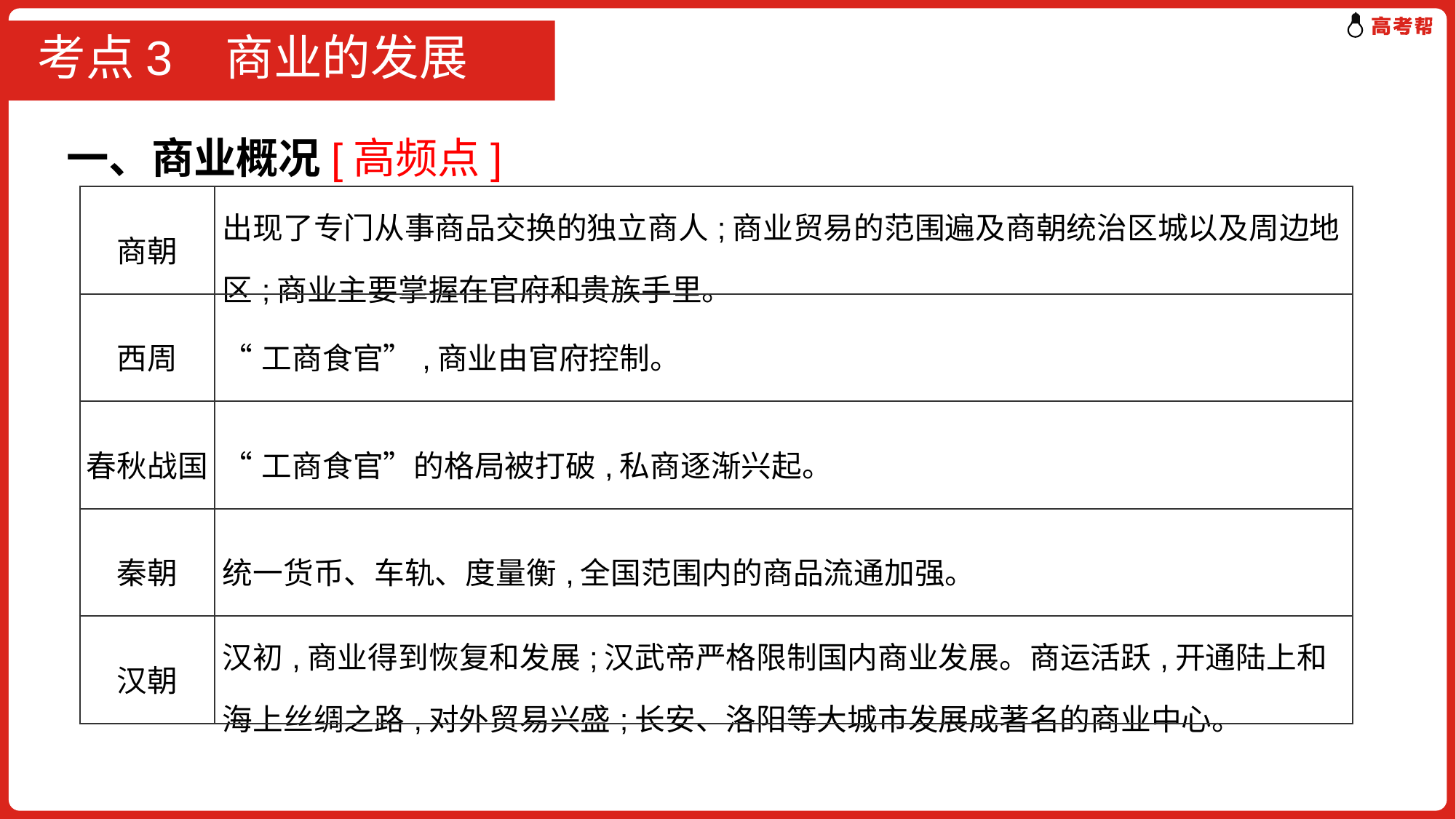

# 考点3   商业的发展
一、商业概况[高频点]
| 商朝 | 出现了专门从事商品交换的独立商人;商业贸易的范围遍及商朝统治区城以及周边地区;商业主要掌握在官府和贵族手里。 |
| --- | --- |
| 西周 | “工商食官”,商业由官府控制。 |
| 春秋战国 | “工商食官”的格局被打破,私商逐渐兴起。 |
| 秦朝 | 统一货币、车轨、度量衡,全国范围内的商品流通加强。 |
| 汉朝 | 汉初,商业得到恢复和发展;汉武帝严格限制国内商业发展。商运活跃,开通陆上和海上丝绸之路,对外贸易兴盛;长安、洛阳等大城市发展成著名的商业中心。 |